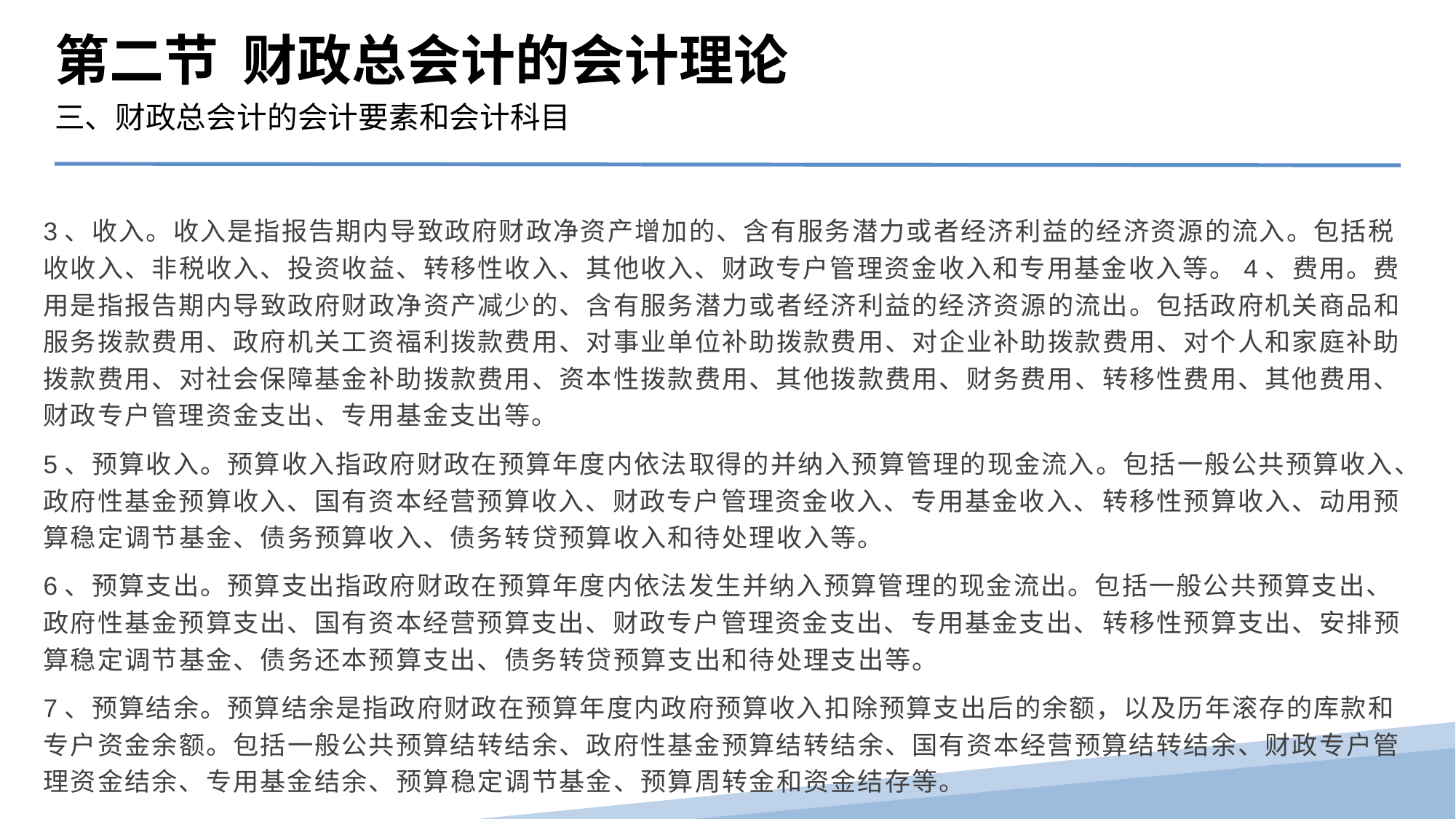

第二节  财政总会计的会计理论
三、财政总会计的会计要素和会计科目

3、收入。收入是指报告期内导致政府财政净资产增加的、含有服务潜力或者经济利益的经济资源的流入。包括税收收入、非税收入、投资收益、转移性收入、其他收入、财政专户管理资金收入和专用基金收入等。4、费用。费用是指报告期内导致政府财政净资产减少的、含有服务潜力或者经济利益的经济资源的流出。包括政府机关商品和服务拨款费用、政府机关工资福利拨款费用、对事业单位补助拨款费用、对企业补助拨款费用、对个人和家庭补助拨款费用、对社会保障基金补助拨款费用、资本性拨款费用、其他拨款费用、财务费用、转移性费用、其他费用、财政专户管理资金支出、专用基金支出等。
5、预算收入。预算收入指政府财政在预算年度内依法取得的并纳入预算管理的现金流入。包括一般公共预算收入、政府性基金预算收入、国有资本经营预算收入、财政专户管理资金收入、专用基金收入、转移性预算收入、动用预算稳定调节基金、债务预算收入、债务转贷预算收入和待处理收入等。
6、预算支出。预算支出指政府财政在预算年度内依法发生并纳入预算管理的现金流出。包括一般公共预算支出、政府性基金预算支出、国有资本经营预算支出、财政专户管理资金支出、专用基金支出、转移性预算支出、安排预算稳定调节基金、债务还本预算支出、债务转贷预算支出和待处理支出等。
7、预算结余。预算结余是指政府财政在预算年度内政府预算收入扣除预算支出后的余额，以及历年滚存的库款和专户资金余额。包括一般公共预算结转结余、政府性基金预算结转结余、国有资本经营预算结转结余、财政专户管理资金结余、专用基金结余、预算稳定调节基金、预算周转金和资金结存等。